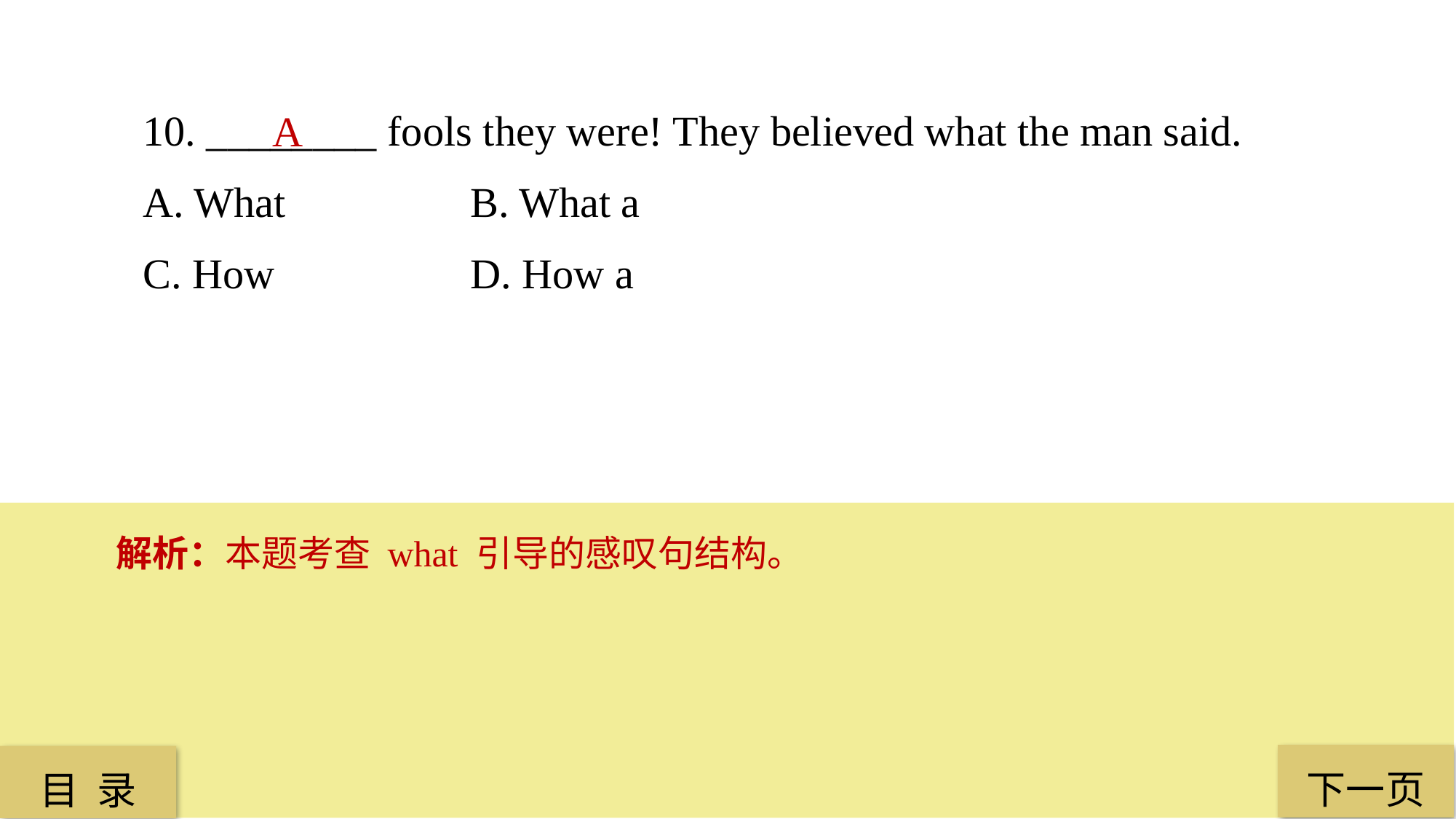

10. ________ fools they were! They believed what the man said.
A. What 		B. What a
C. How 		D. How a
A
解析：本题考查 what 引导的感叹句结构。